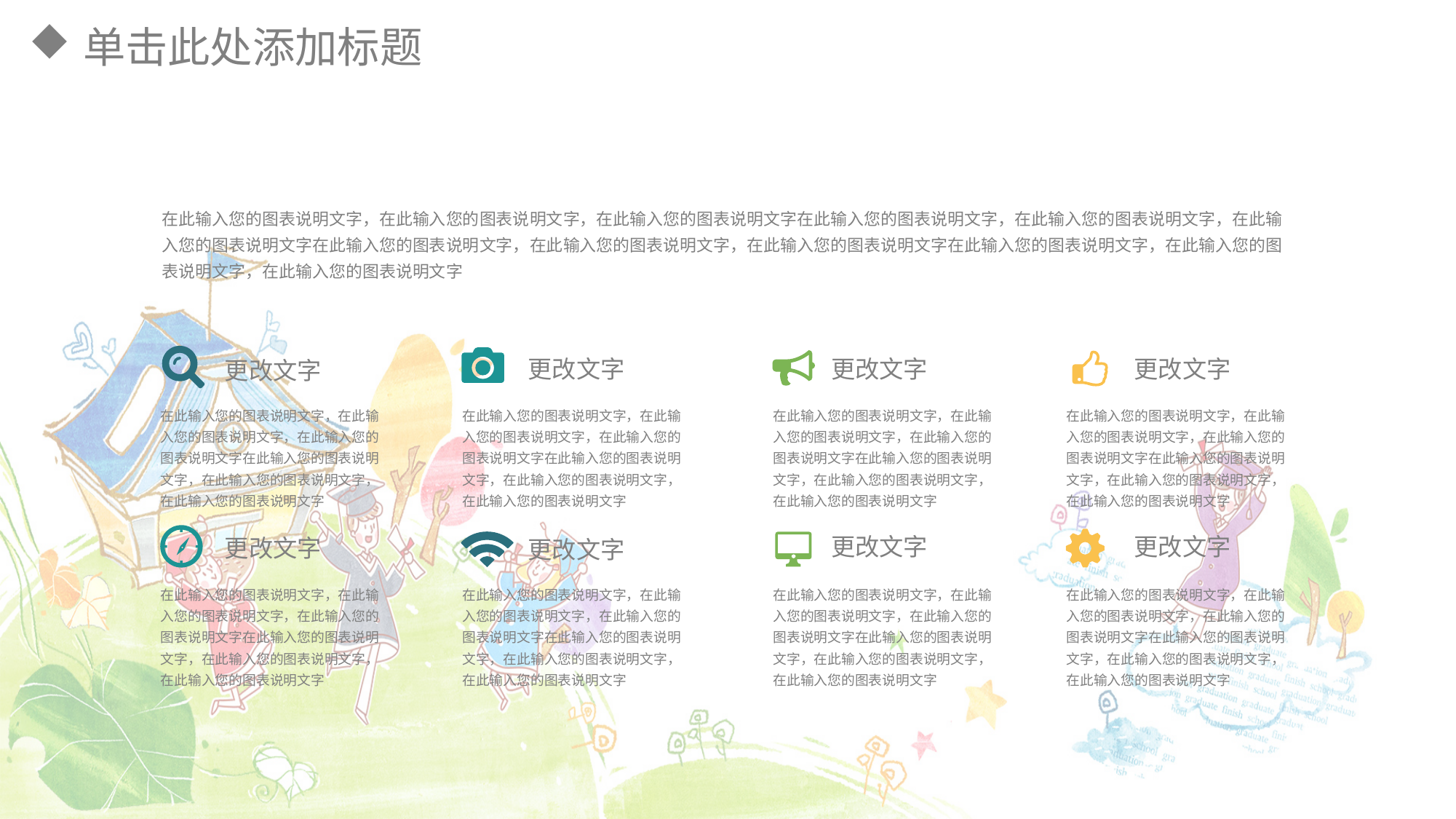

# 单击此处添加标题
在此输入您的图表说明文字，在此输入您的图表说明文字，在此输入您的图表说明文字在此输入您的图表说明文字，在此输入您的图表说明文字，在此输入您的图表说明文字在此输入您的图表说明文字，在此输入您的图表说明文字，在此输入您的图表说明文字在此输入您的图表说明文字，在此输入您的图表说明文字，在此输入您的图表说明文字

更改文字
更改文字
更改文字

更改文字
在此输入您的图表说明文字，在此输入您的图表说明文字，在此输入您的图表说明文字在此输入您的图表说明文字，在此输入您的图表说明文字，在此输入您的图表说明文字

在此输入您的图表说明文字，在此输入您的图表说明文字，在此输入您的图表说明文字在此输入您的图表说明文字，在此输入您的图表说明文字，在此输入您的图表说明文字

在此输入您的图表说明文字，在此输入您的图表说明文字，在此输入您的图表说明文字在此输入您的图表说明文字，在此输入您的图表说明文字，在此输入您的图表说明文字

在此输入您的图表说明文字，在此输入您的图表说明文字，在此输入您的图表说明文字在此输入您的图表说明文字，在此输入您的图表说明文字，在此输入您的图表说明文字

更改文字
更改文字

更改文字
更改文字

在此输入您的图表说明文字，在此输入您的图表说明文字，在此输入您的图表说明文字在此输入您的图表说明文字，在此输入您的图表说明文字，在此输入您的图表说明文字

在此输入您的图表说明文字，在此输入您的图表说明文字，在此输入您的图表说明文字在此输入您的图表说明文字，在此输入您的图表说明文字，在此输入您的图表说明文字

在此输入您的图表说明文字，在此输入您的图表说明文字，在此输入您的图表说明文字在此输入您的图表说明文字，在此输入您的图表说明文字，在此输入您的图表说明文字

在此输入您的图表说明文字，在此输入您的图表说明文字，在此输入您的图表说明文字在此输入您的图表说明文字，在此输入您的图表说明文字，在此输入您的图表说明文字